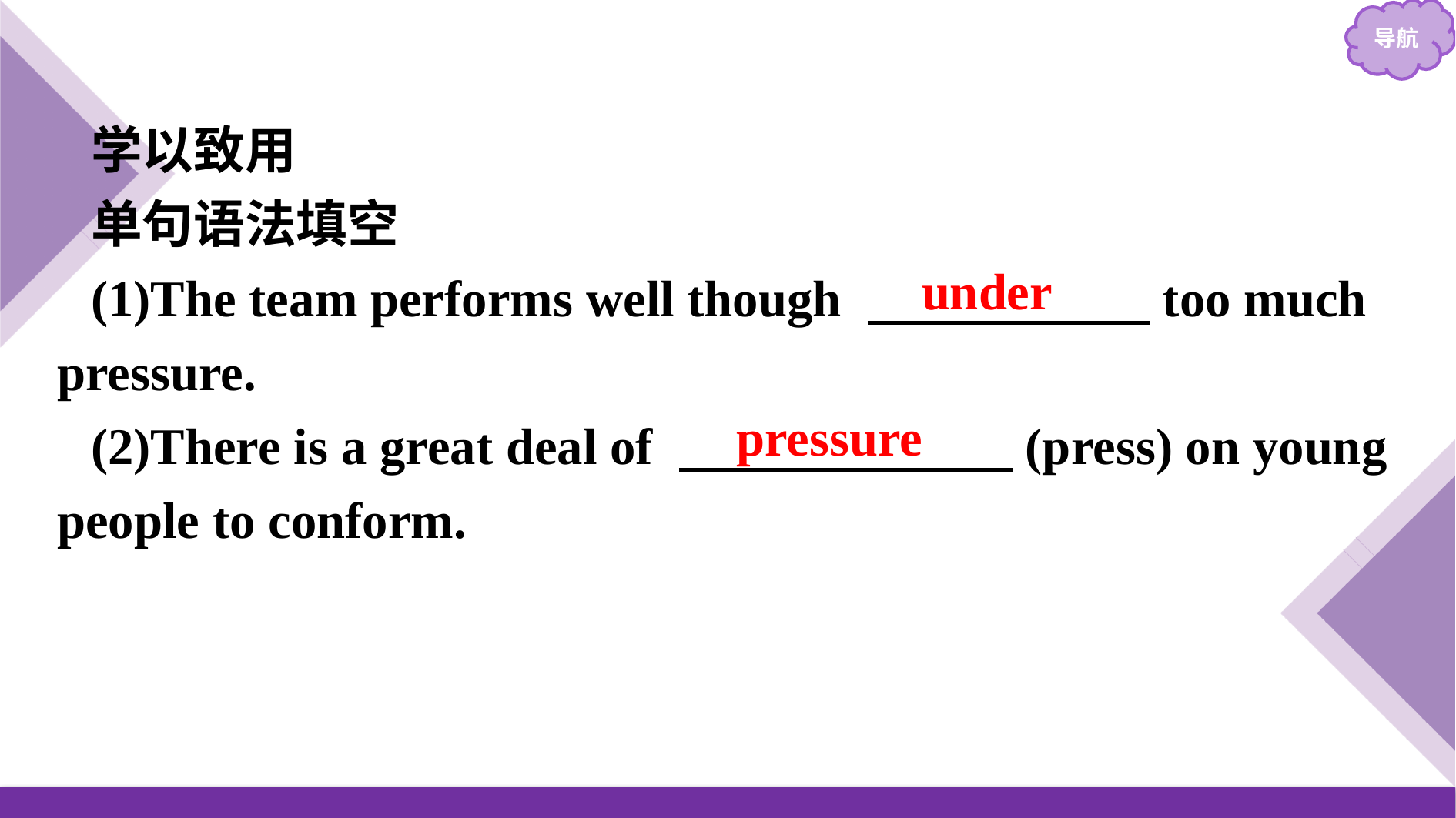

学以致用
单句语法填空
(1)The team performs well though 　　　　　 too much pressure.
(2)There is a great deal of 　　　　　　 (press) on young people to conform.
under
pressure